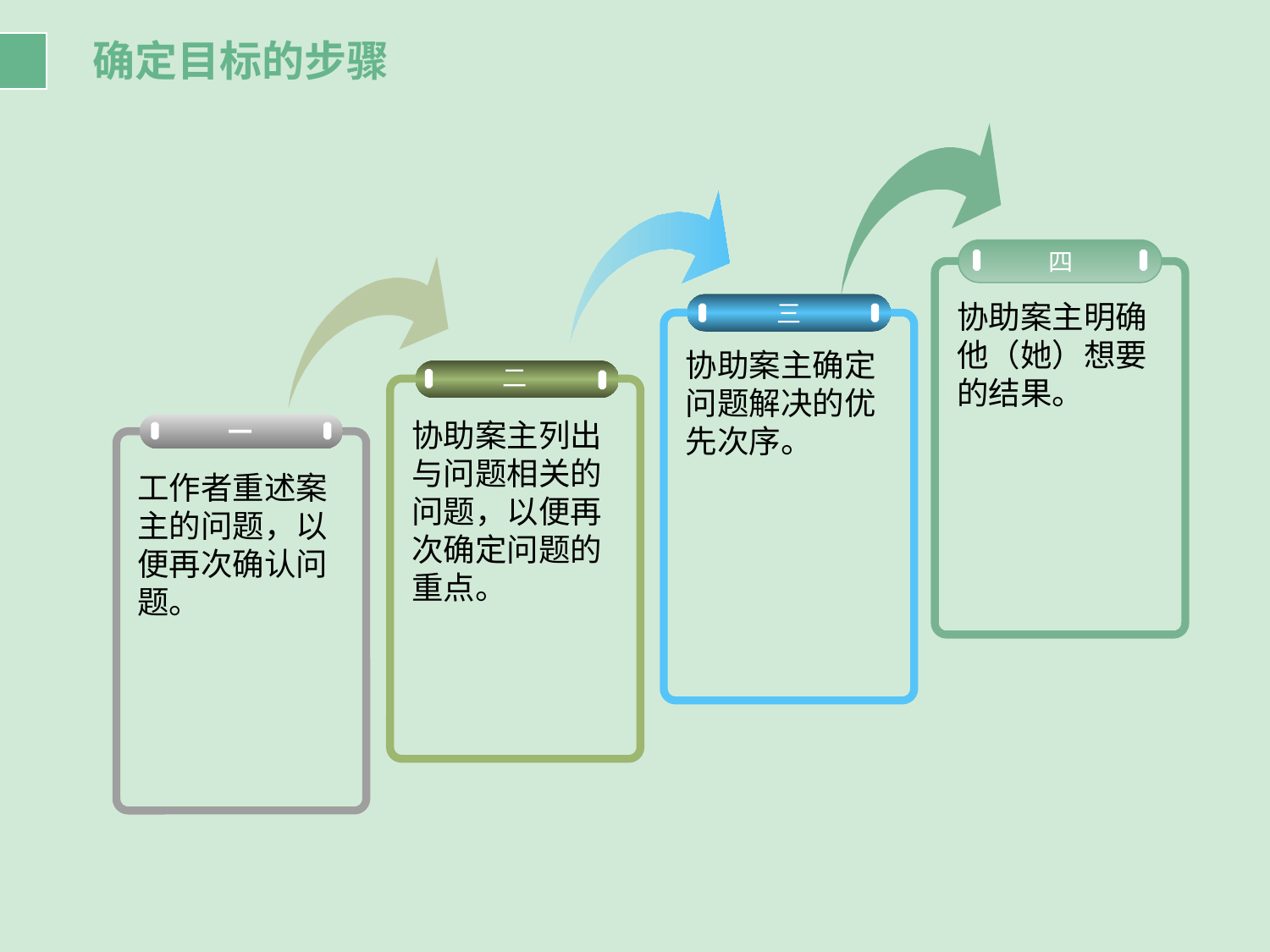

确定目标的步骤

三

协助案主确定问题解决的优先次序。
二

协助案主列出与问题相关的问题，以便再次确定问题的重点。
一

工作者重述案主的问题，以便再次确认问题。

四

协助案主明确他（她）想要的结果。